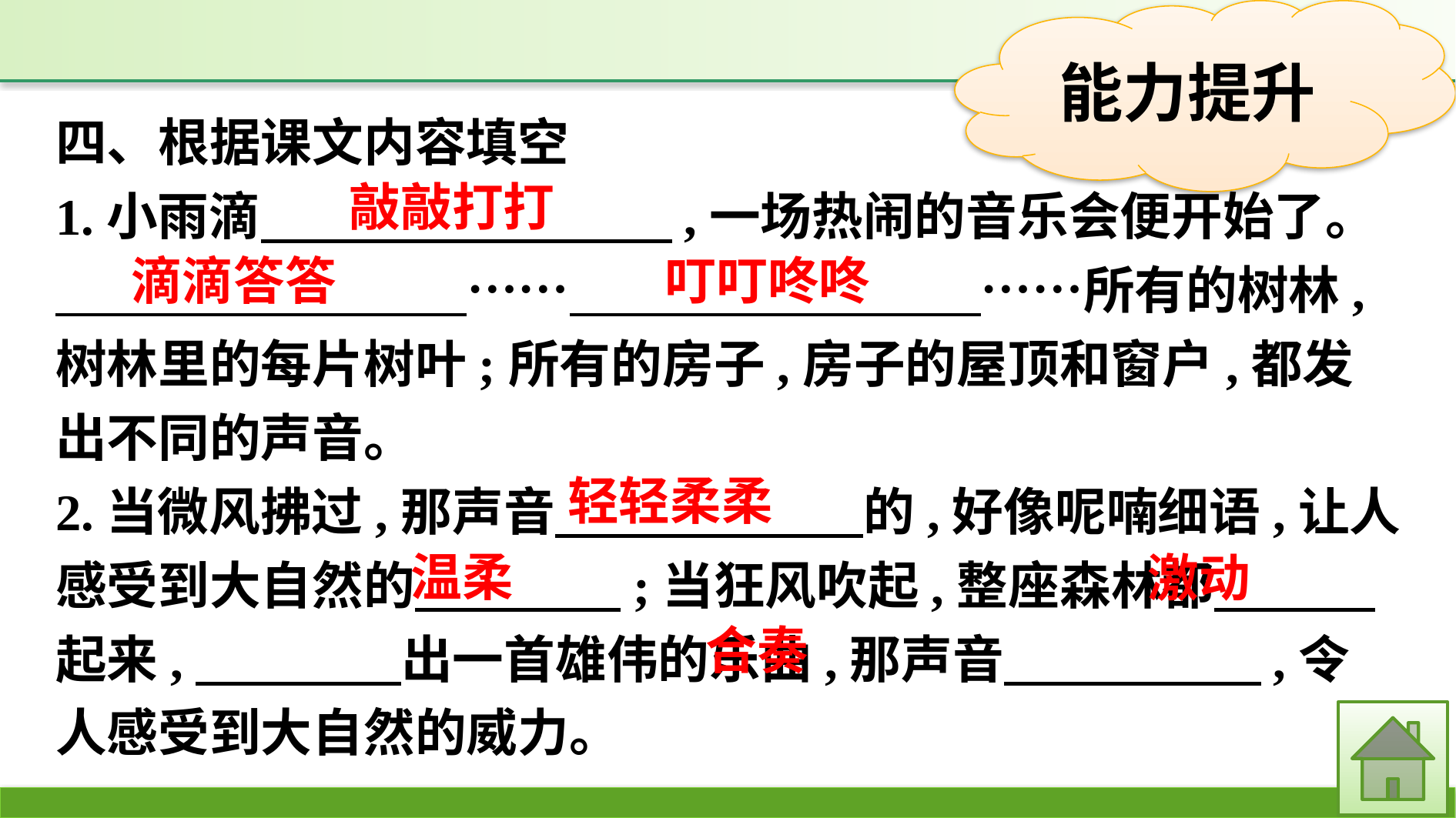

四、根据课文内容填空
1.小雨滴　　　　　　　　,一场热闹的音乐会便开始了。
　　　　　　　　……　　　　　　　　……所有的树林,树林里的每片树叶;所有的房子,房子的屋顶和窗户,都发出不同的声音。
2.当微风拂过,那声音　　　　　　的,好像呢喃细语,让人感受到大自然的　　　　;当狂风吹起,整座森林都　     　起来,　　　　出一首雄伟的乐曲,那声音　　　　　,令人感受到大自然的威力。
敲敲打打
滴滴答答
叮叮咚咚
轻轻柔柔
温柔
激动
合奏